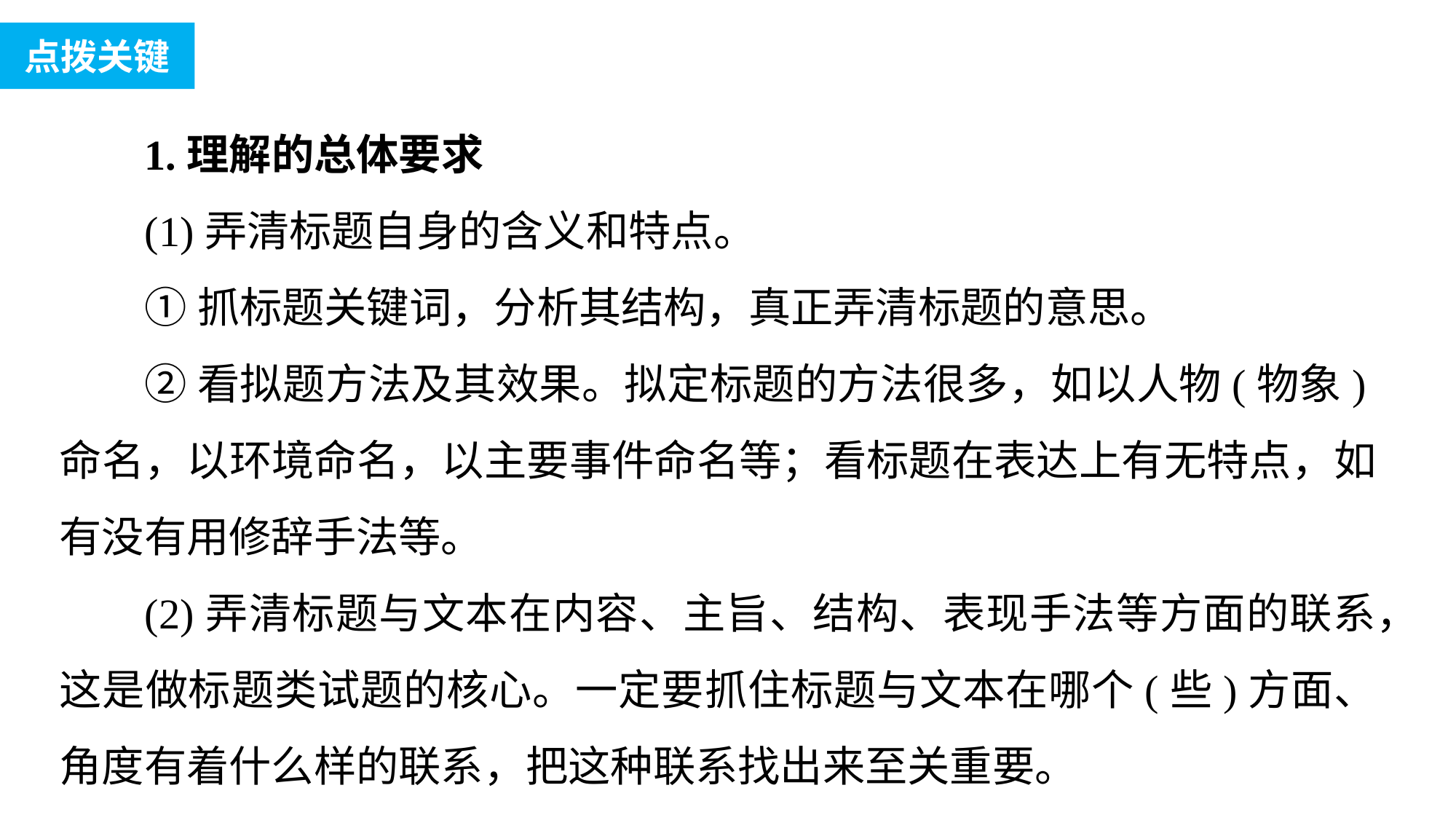

点拨关键
1.理解的总体要求
(1)弄清标题自身的含义和特点。
①抓标题关键词，分析其结构，真正弄清标题的意思。
②看拟题方法及其效果。拟定标题的方法很多，如以人物(物象)命名，以环境命名，以主要事件命名等；看标题在表达上有无特点，如有没有用修辞手法等。
(2)弄清标题与文本在内容、主旨、结构、表现手法等方面的联系，这是做标题类试题的核心。一定要抓住标题与文本在哪个(些)方面、角度有着什么样的联系，把这种联系找出来至关重要。